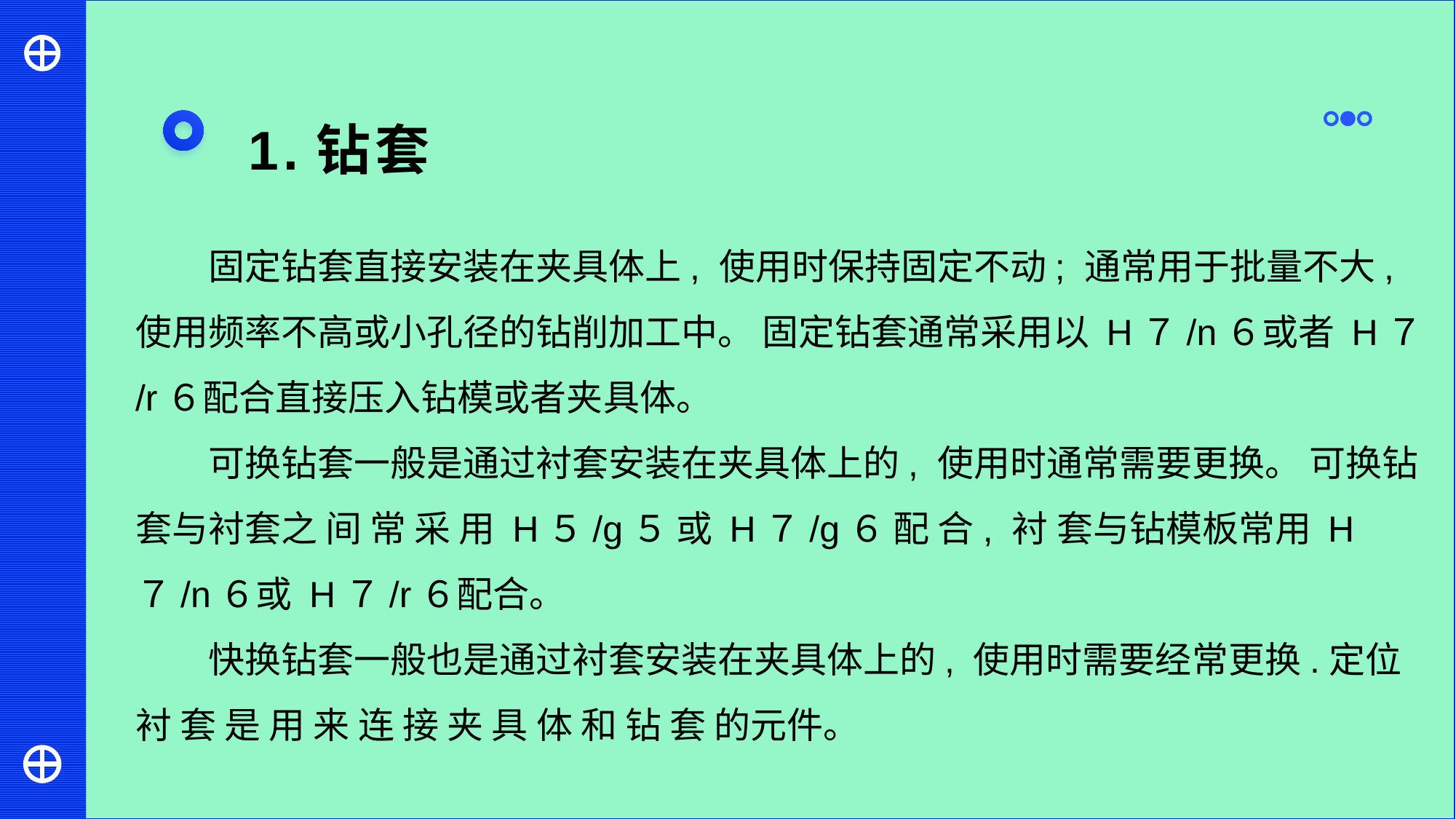

1.钻套

固定钻套直接安装在夹具体上, 使用时保持固定不动; 通常用于批量不大, 使用频率不高或小孔径的钻削加工中。 固定钻套通常采用以 H７/n６或者 H７/r６配合直接压入钻模或者夹具体。
可换钻套一般是通过衬套安装在夹具体上的, 使用时通常需要更换。 可换钻套与衬套之 间 常 采 用 H５/g５ 或 H７/g６ 配 合, 衬 套与钻模板常用 H７/n６或 H７/r６配合。
快换钻套一般也是通过衬套安装在夹具体上的, 使用时需要经常更换.定位衬 套 是 用 来 连 接 夹 具 体 和 钻 套 的元件。